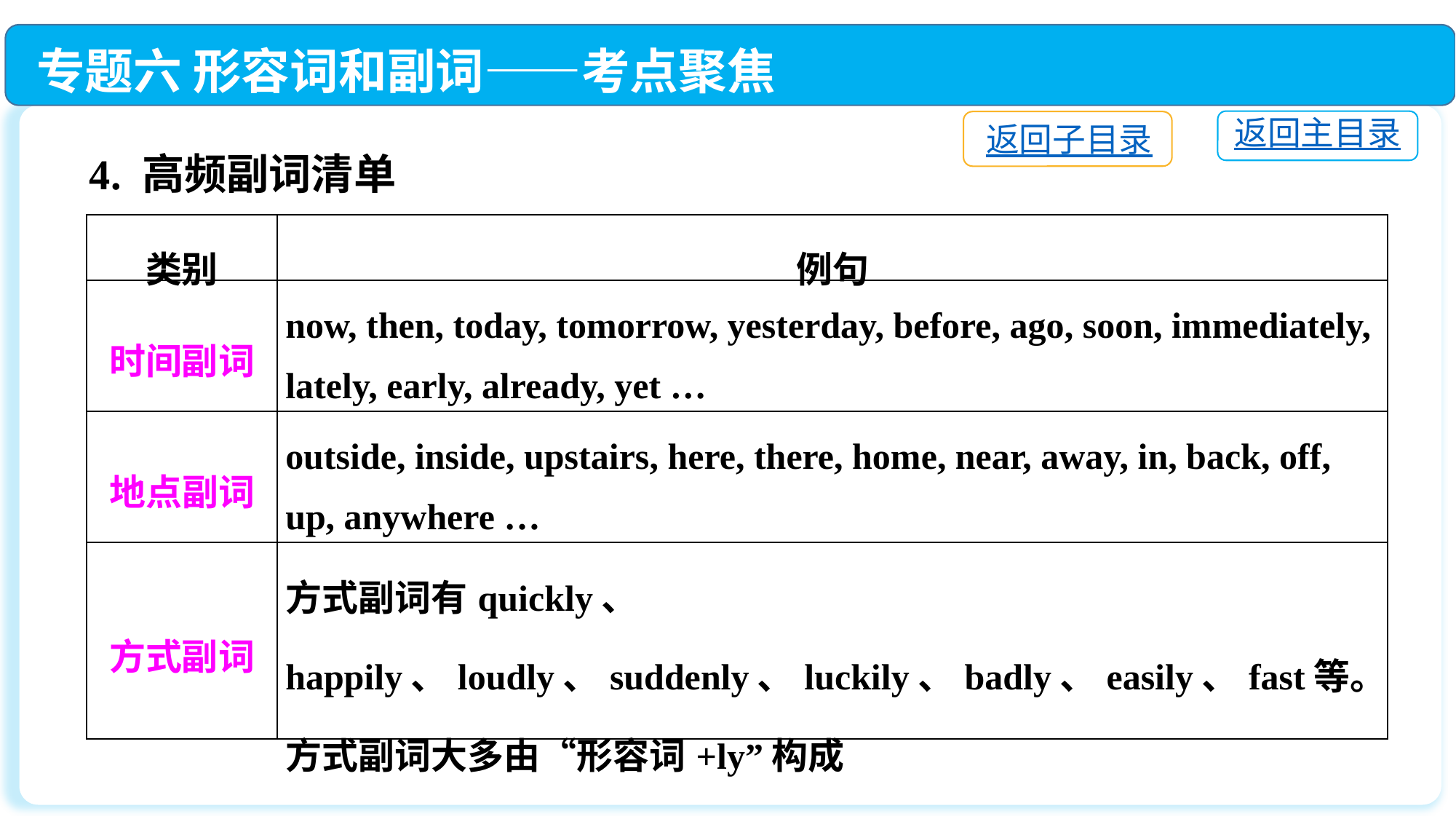

专题六 形容词和副词——考点聚焦

返回主目录

返回子目录
4. 高频副词清单
| 类别 | 例句 |
| --- | --- |
| 时间副词 | now, then, today, tomorrow, yesterday, before, ago, soon, immediately, lately, early, already, yet … |
| 地点副词 | outside, inside, upstairs, here, there, home, near, away, in, back, off, up, anywhere … |
| 方式副词 | 方式副词有quickly、 happily、loudly、suddenly、luckily、badly、easily、fast等。方式副词大多由“形容词+ly”构成 |